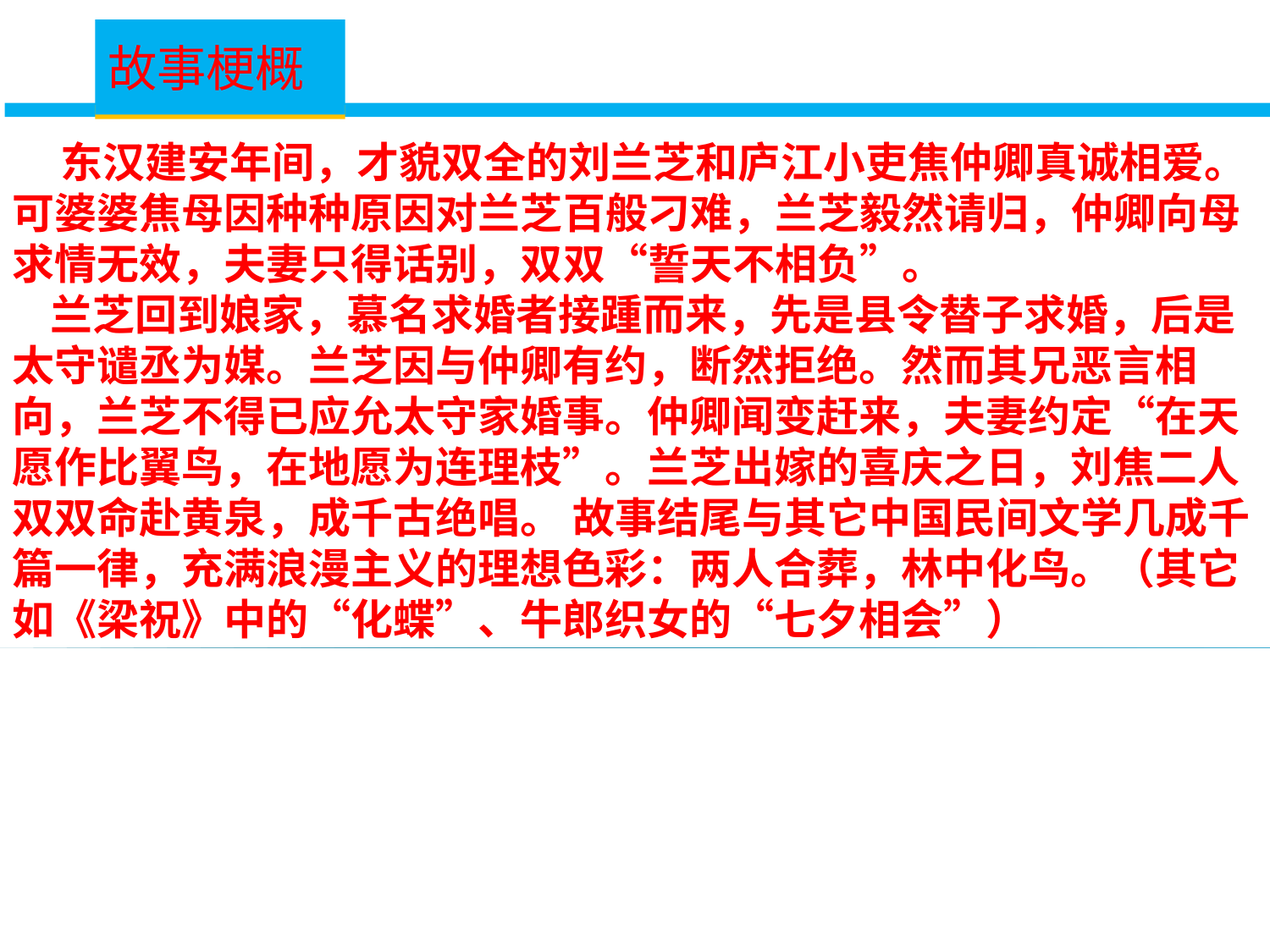

故事梗概

    东汉建安年间，才貌双全的刘兰芝和庐江小吏焦仲卿真诚相爱。可婆婆焦母因种种原因对兰芝百般刁难，兰芝毅然请归，仲卿向母求情无效，夫妻只得话别，双双“誓天不相负”。
    兰芝回到娘家，慕名求婚者接踵而来，先是县令替子求婚，后是太守谴丞为媒。兰芝因与仲卿有约，断然拒绝。然而其兄恶言相向，兰芝不得已应允太守家婚事。仲卿闻变赶来，夫妻约定“在天愿作比翼鸟，在地愿为连理枝”。兰芝出嫁的喜庆之日，刘焦二人双双命赴黄泉，成千古绝唱。 故事结尾与其它中国民间文学几成千篇一律，充满浪漫主义的理想色彩：两人合葬，林中化鸟。（其它如《梁祝》中的“化蝶”、牛郎织女的“七夕相会”）